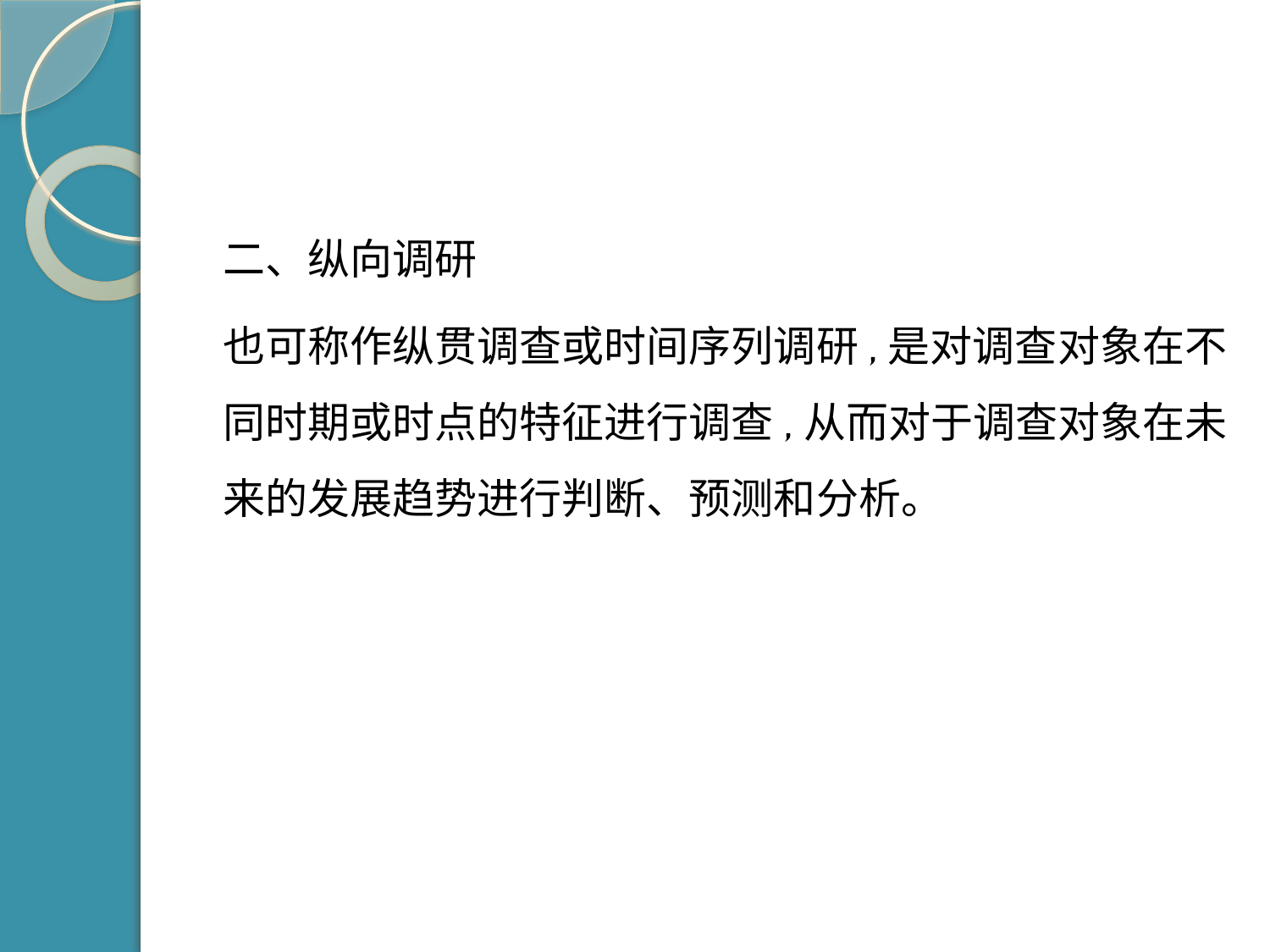

#
二、纵向调研
也可称作纵贯调查或时间序列调研,是对调查对象在不同时期或时点的特征进行调查,从而对于调查对象在未来的发展趋势进行判断、预测和分析。